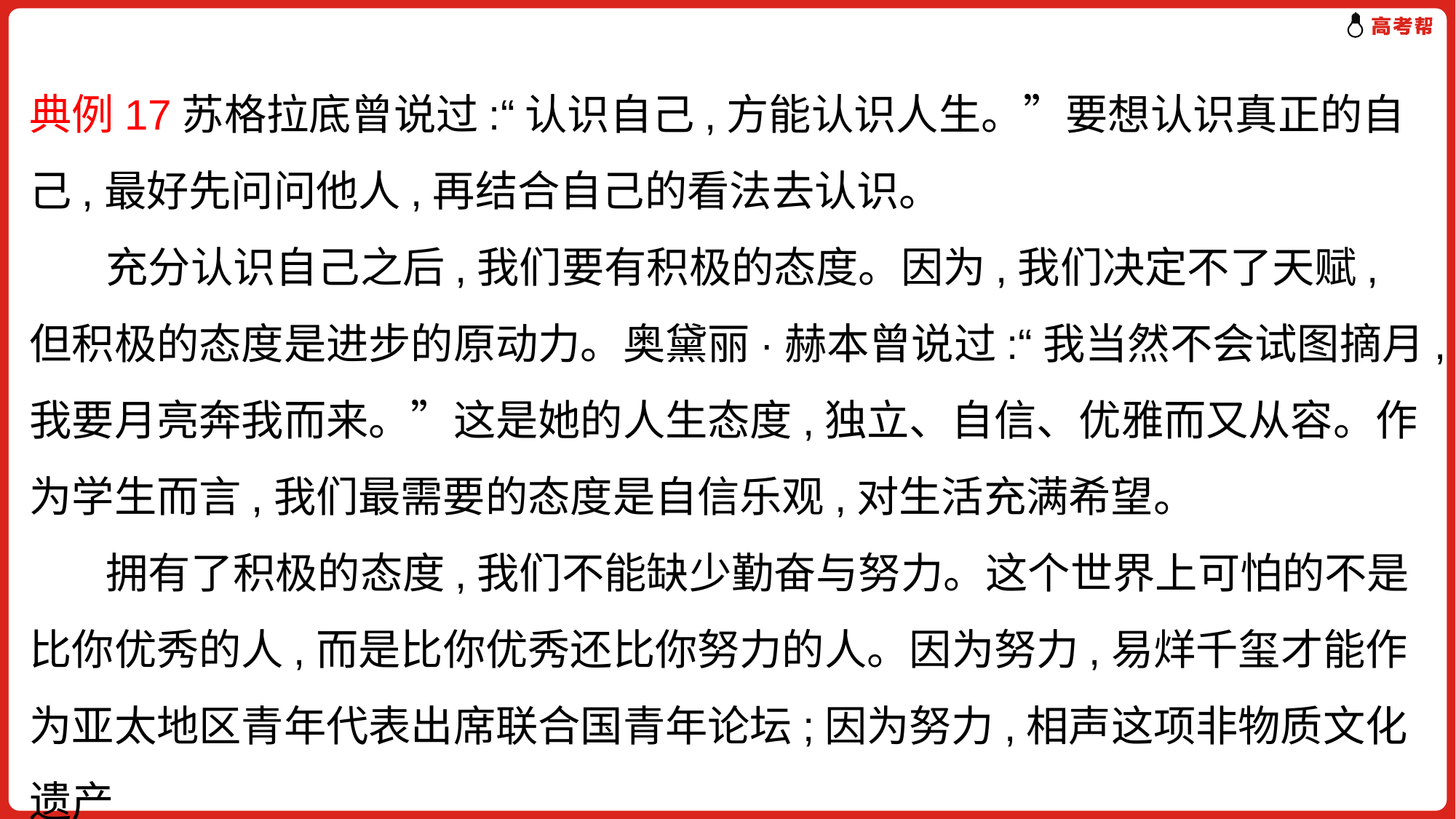

典例17苏格拉底曾说过:“认识自己,方能认识人生。”要想认识真正的自己,最好先问问他人,再结合自己的看法去认识。
       充分认识自己之后,我们要有积极的态度。因为,我们决定不了天赋,但积极的态度是进步的原动力。奥黛丽·赫本曾说过:“我当然不会试图摘月,我要月亮奔我而来。”这是她的人生态度,独立、自信、优雅而又从容。作为学生而言,我们最需要的态度是自信乐观,对生活充满希望。
       拥有了积极的态度,我们不能缺少勤奋与努力。这个世界上可怕的不是比你优秀的人,而是比你优秀还比你努力的人。因为努力,易烊千玺才能作为亚太地区青年代表出席联合国青年论坛;因为努力,相声这项非物质文化遗产